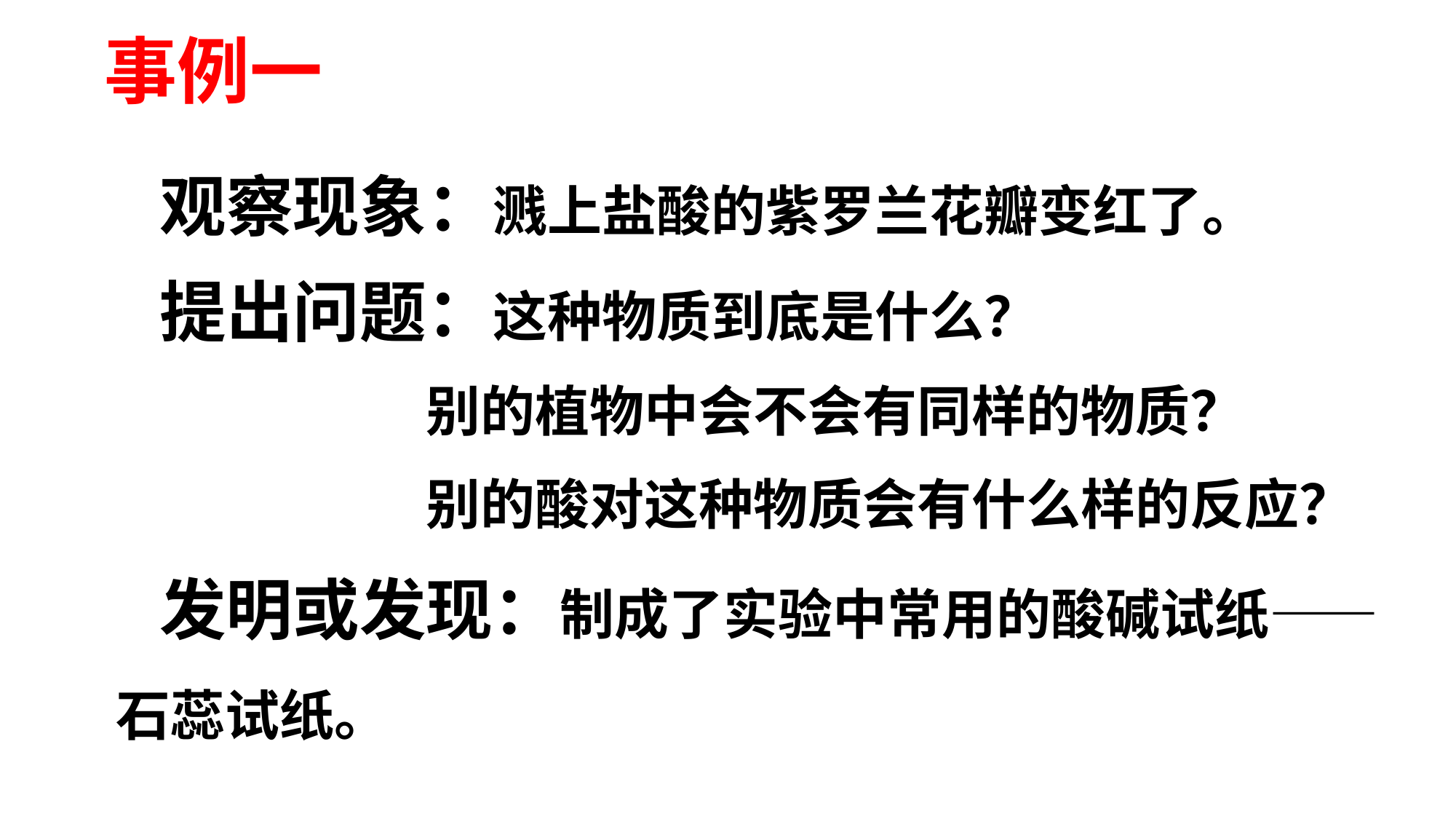

事例一
  观察现象：溅上盐酸的紫罗兰花瓣变红了。
  提出问题：这种物质到底是什么？
                        别的植物中会不会有同样的物质？
                        别的酸对这种物质会有什么样的反应？
  发明或发现：制成了实验中常用的酸碱试纸——石蕊试纸。